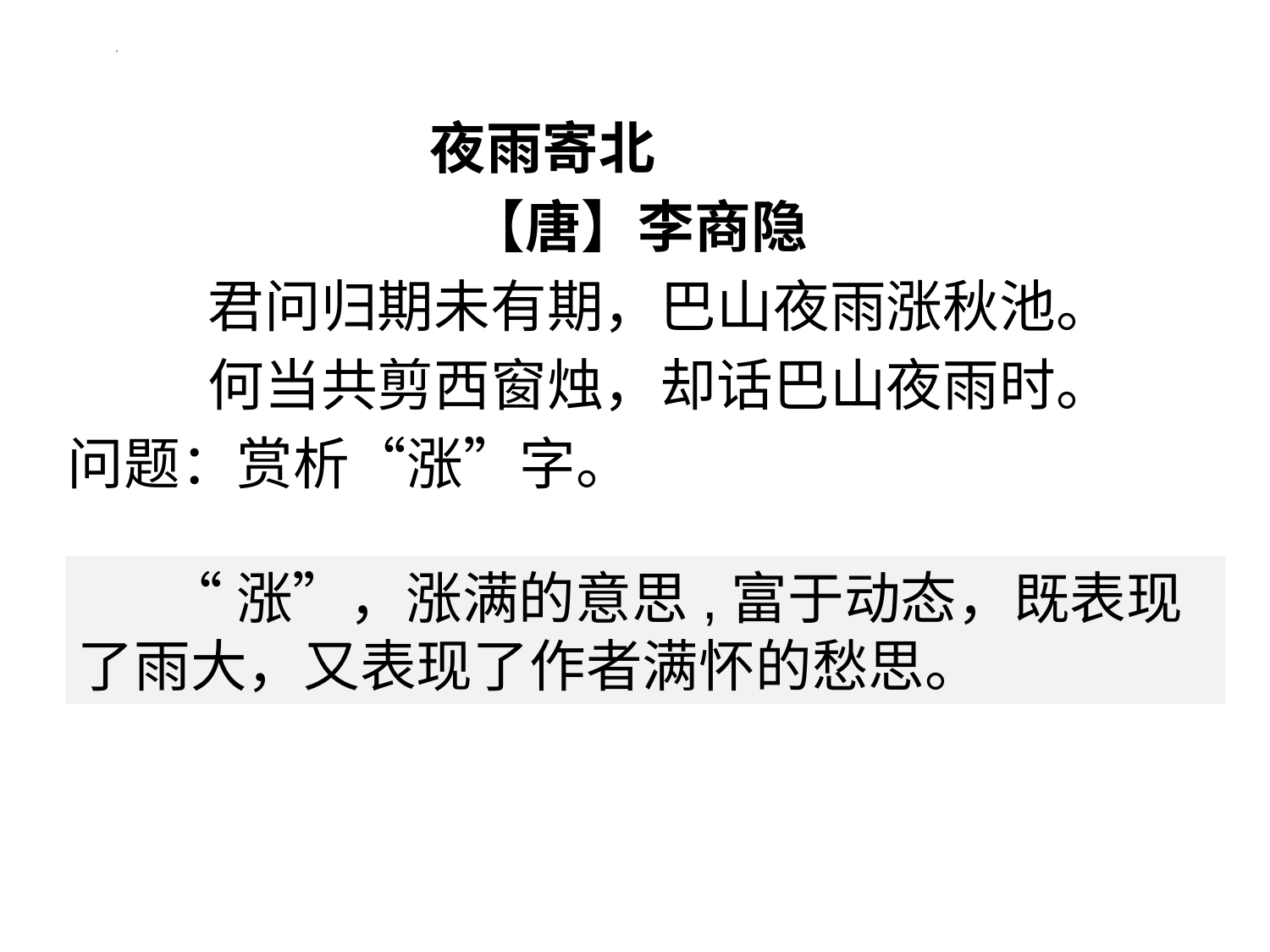

夜雨寄北
                              【唐】李商隐
          君问归期未有期，巴山夜雨涨秋池。
          何当共剪西窗烛，却话巴山夜雨时。
问题：赏析“涨”字。
       “涨”，涨满的意思,富于动态，既表现了雨大，又表现了作者满怀的愁思。